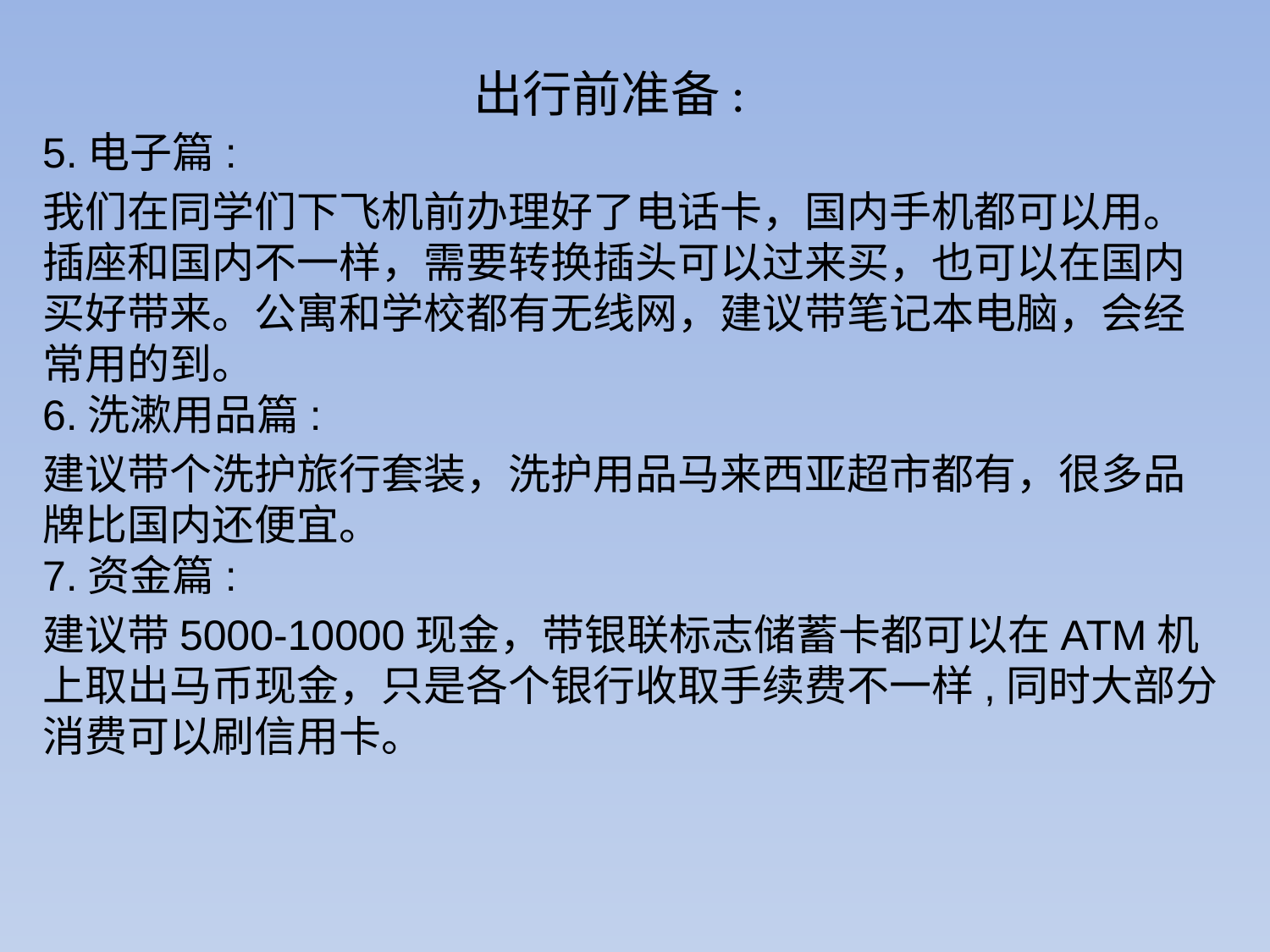

# 出行前准备:
5.电子篇:
我们在同学们下飞机前办理好了电话卡，国内手机都可以用。插座和国内不一样，需要转换插头可以过来买，也可以在国内买好带来。公寓和学校都有无线网，建议带笔记本电脑，会经常用的到。
6.洗漱用品篇:
建议带个洗护旅行套装，洗护用品马来西亚超市都有，很多品牌比国内还便宜。
7.资金篇:
建议带5000-10000现金，带银联标志储蓄卡都可以在ATM机上取出马币现金，只是各个银行收取手续费不一样,同时大部分消费可以刷信用卡。